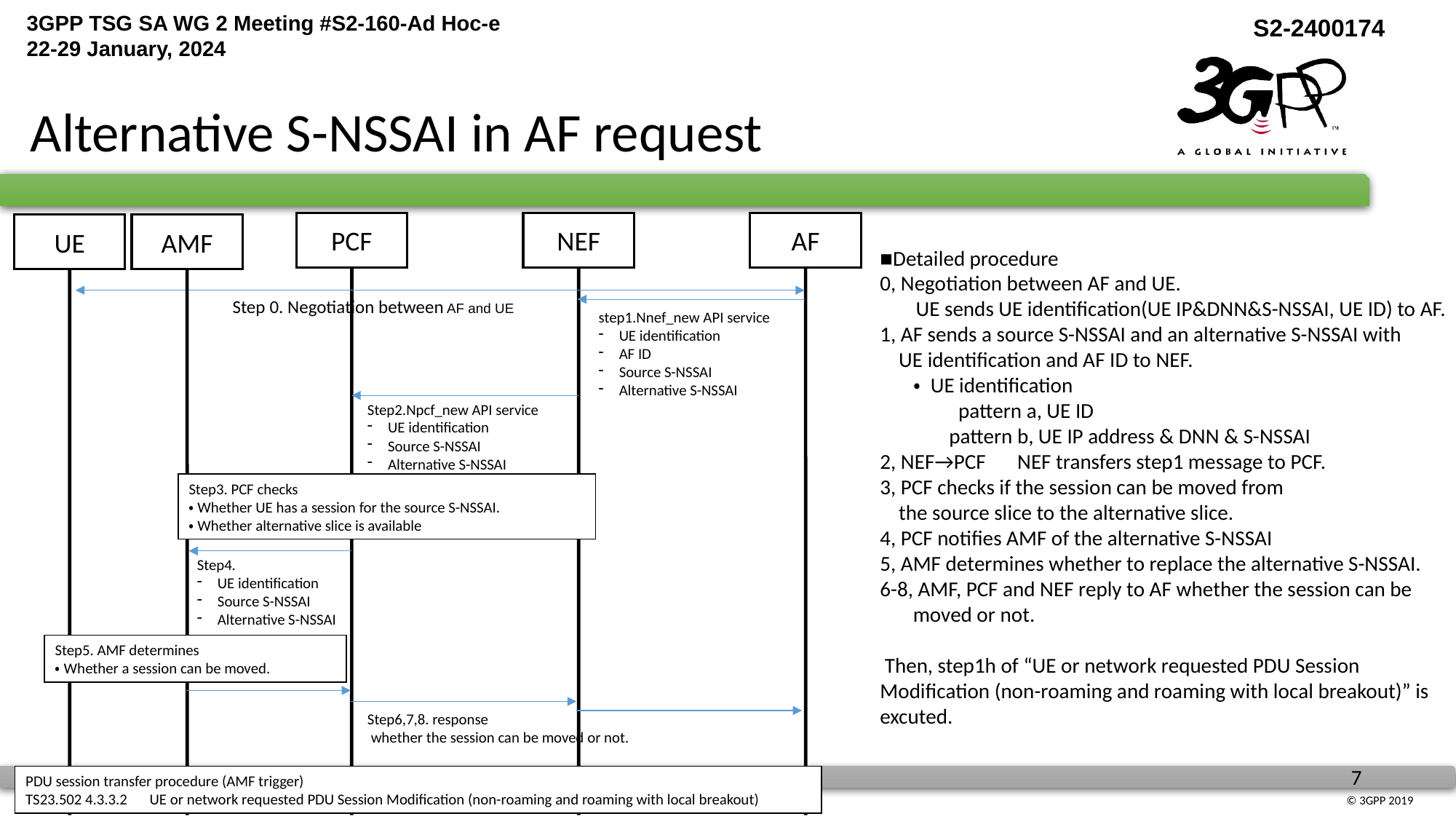

# Alternative S-NSSAI in AF request
PCF
NEF
AF
UE
AMF
■Detailed procedure
0, Negotiation between AF and UE.
　  UE sends UE identification(UE IP&DNN&S-NSSAI, UE ID) to AF.
1, AF sends a source S-NSSAI and an alternative S-NSSAI with
    UE identification and AF ID to NEF.
      ・ UE identification
　　 　 pattern a, UE ID
      　  pattern b, UE IP address & DNN & S-NSSAI
2, NEF→PCF　NEF transfers step1 message to PCF.
3, PCF checks if the session can be moved from
    the source slice to the alternative slice.
4, PCF notifies AMF of the alternative S-NSSAI
5, AMF determines whether to replace the alternative S-NSSAI.
6-8, AMF, PCF and NEF reply to AF whether the session can be
       moved or not.

 Then, step1h of “UE or network requested PDU Session Modification (non-roaming and roaming with local breakout)” is excuted.
Step 0. Negotiation between AF and UE
step1.Nnef_new API service
UE identification
AF ID
Source S-NSSAI
Alternative S-NSSAI
Step2.Npcf_new API service
UE identification
Source S-NSSAI
Alternative S-NSSAI
Step3. PCF checks
・Whether UE has a session for the source S-NSSAI.
・Whether alternative slice is available
Step4.
UE identification
Source S-NSSAI
Alternative S-NSSAI
Step5. AMF determines
・Whether a session can be moved.
Step6,7,8. response
 whether the session can be moved or not.
PDU session transfer procedure (AMF trigger)
TS23.502 4.3.3.2　UE or network requested PDU Session Modification (non-roaming and roaming with local breakout)